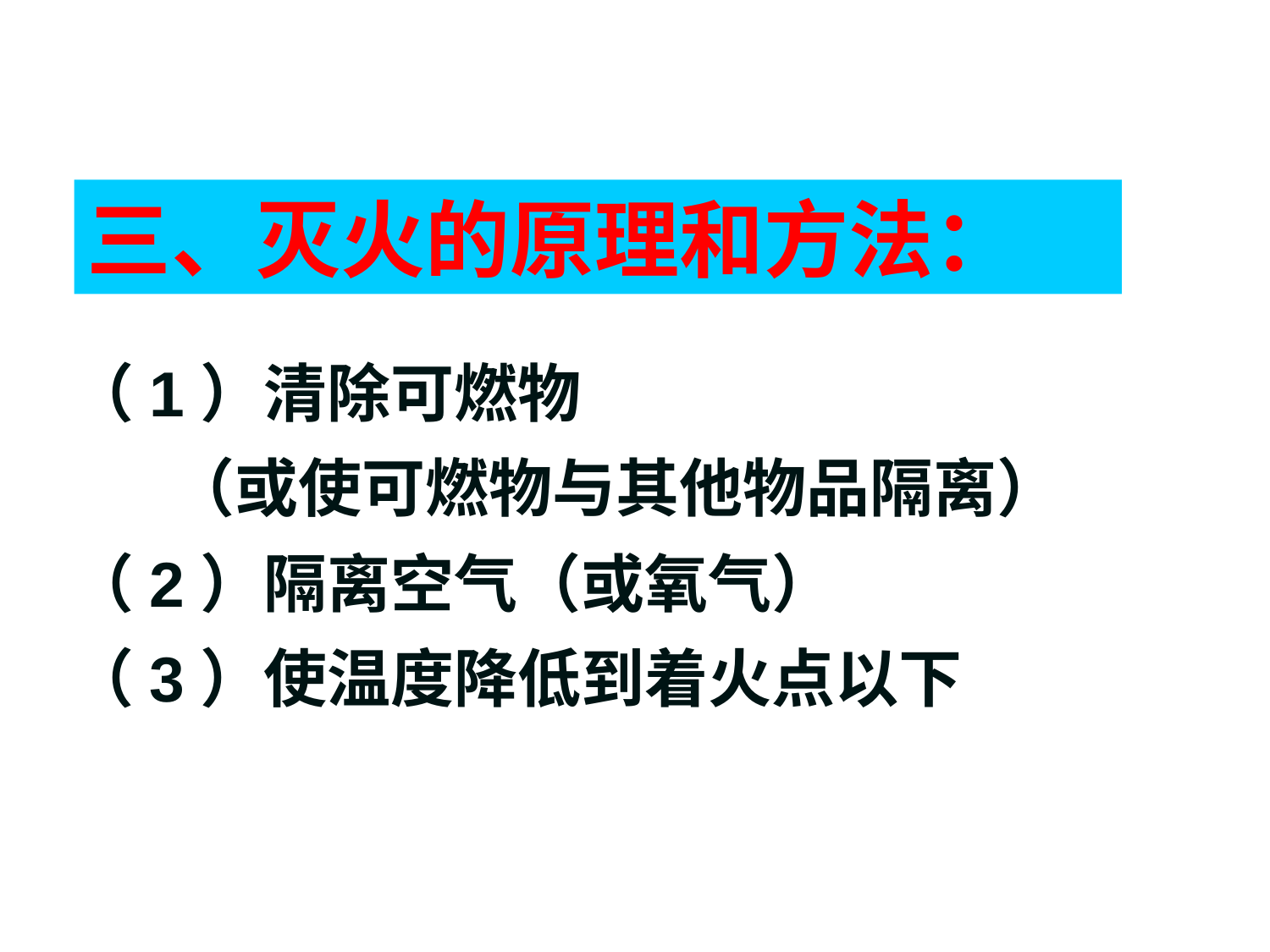

三、灭火的原理和方法：

   （1）清除可燃物
          （或使可燃物与其他物品隔离）
   （2）隔离空气（或氧气）
   （3）使温度降低到着火点以下